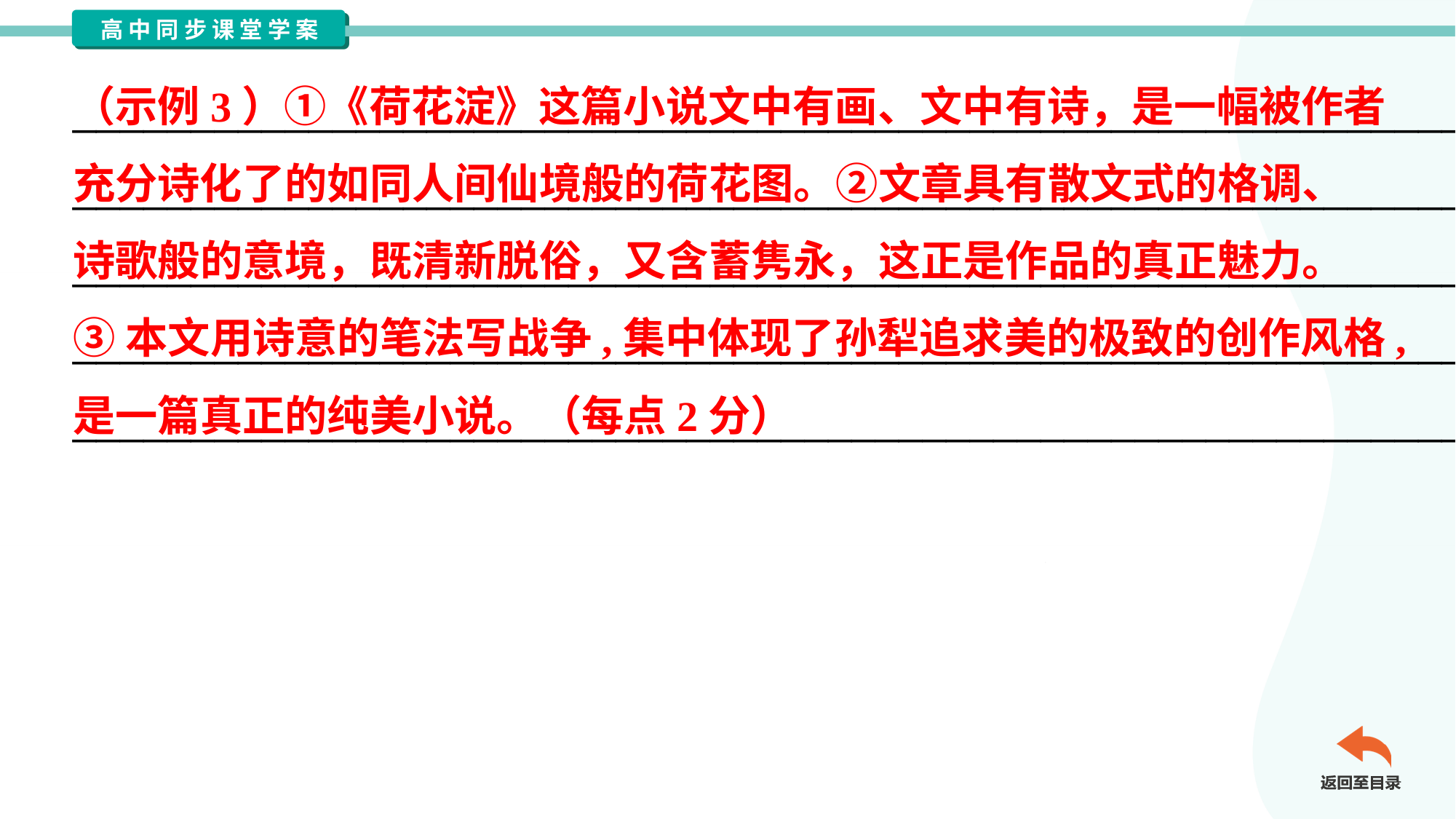

（示例3）①《荷花淀》这篇小说文中有画、文中有诗，是一幅被作者
充分诗化了的如同人间仙境般的荷花图。②文章具有散文式的格调、
诗歌般的意境，既清新脱俗，又含蓄隽永，这正是作品的真正魅力。
③本文用诗意的笔法写战争,集中体现了孙犁追求美的极致的创作风格,
是一篇真正的纯美小说。（每点2分）
_____________________________________________________________
_____________________________________________________________
_____________________________________________________________
_____________________________________________________________
_____________________________________________________________